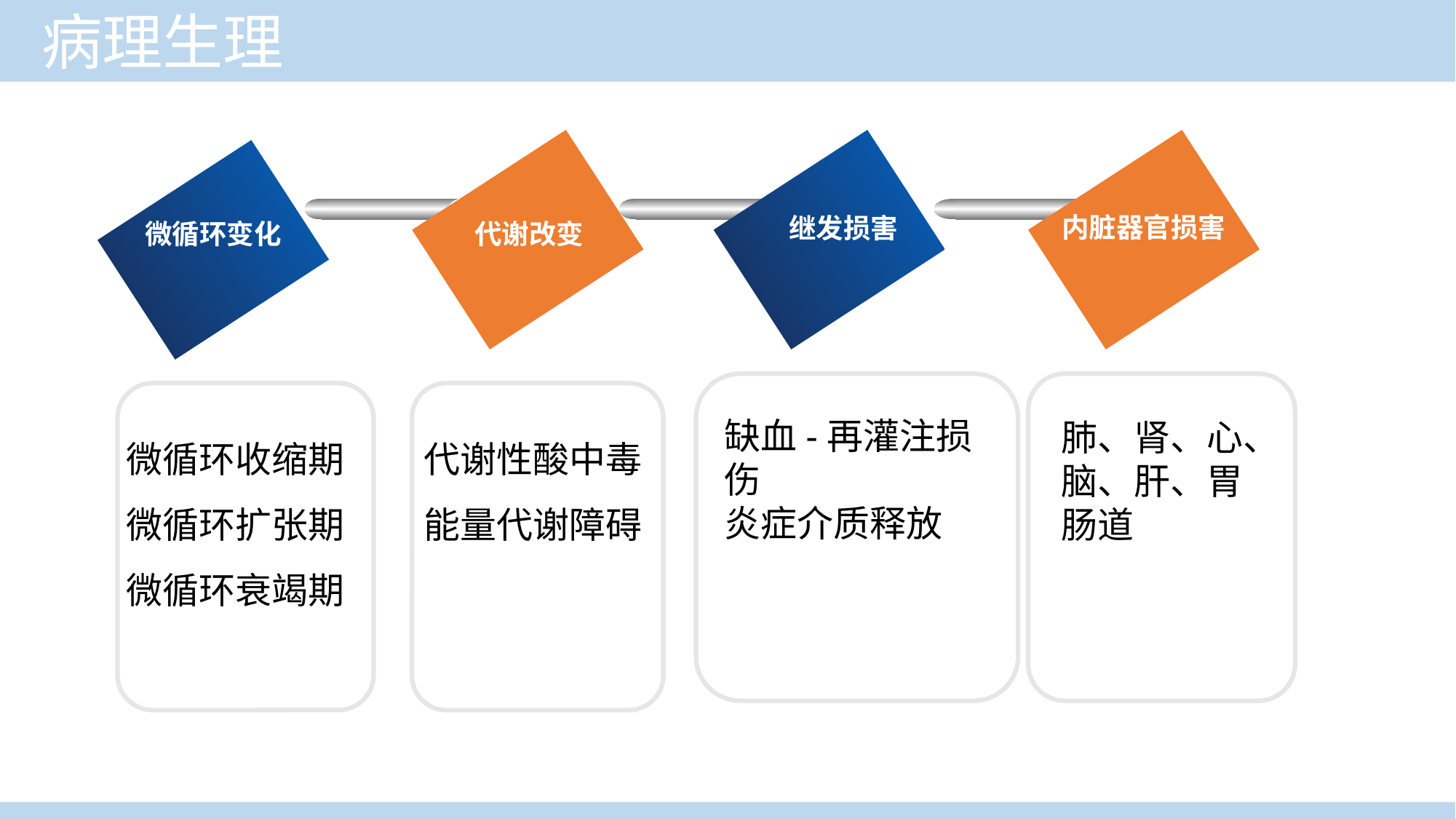

病理生理

内脏器官损害
继发损害
微循环变化
代谢改变

微循环收缩期
微循环扩张期
微循环衰竭期

代谢性酸中毒
能量代谢障碍
缺血-再灌注损伤
炎症介质释放
肺、肾、心、
脑、肝、胃肠道
临床医学概论